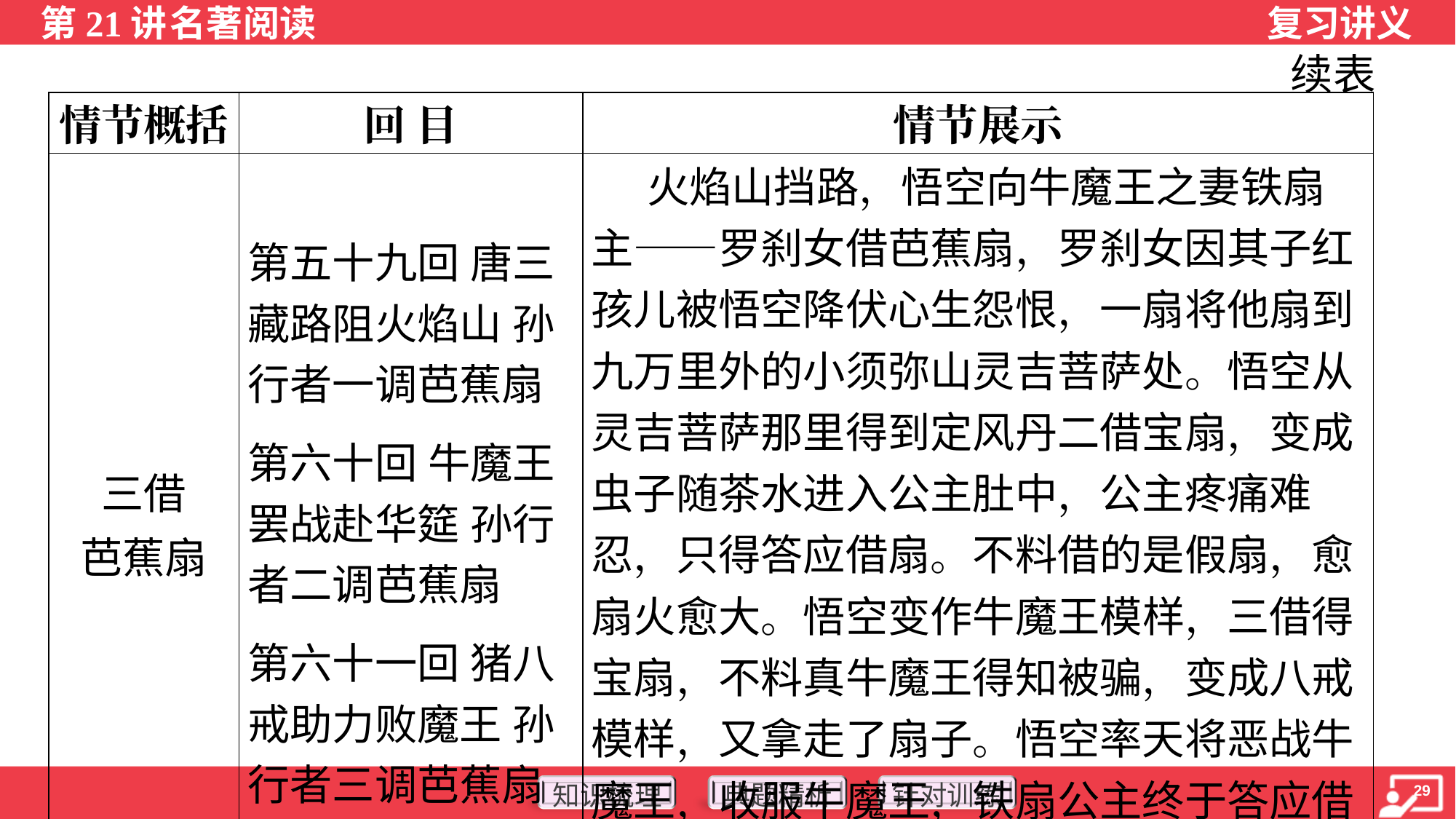

续表
| 情节概括 | 回 目 | 情节展示 |
| --- | --- | --- |
| 三借 芭蕉扇 | 第五十九回 唐三藏路阻火焰山 孙行者一调芭蕉扇 第六十回 牛魔王罢战赴华筵 孙行者二调芭蕉扇 第六十一回 猪八戒助力败魔王 孙行者三调芭蕉扇 | 火焰山挡路，悟空向牛魔王之妻铁扇主——罗刹女借芭蕉扇，罗刹女因其子红孩儿被悟空降伏心生怨恨，一扇将他扇到九万里外的小须弥山灵吉菩萨处。悟空从灵吉菩萨那里得到定风丹二借宝扇，变成虫子随茶水进入公主肚中，公主疼痛难忍，只得答应借扇。不料借的是假扇，愈扇火愈大。悟空变作牛魔王模样，三借得宝扇，不料真牛魔王得知被骗，变成八戒模样，又拿走了扇子。悟空率天将恶战牛魔王，收服牛魔王，铁扇公主终于答应借扇。悟空扇息山火，师徒翻越火焰山。 |